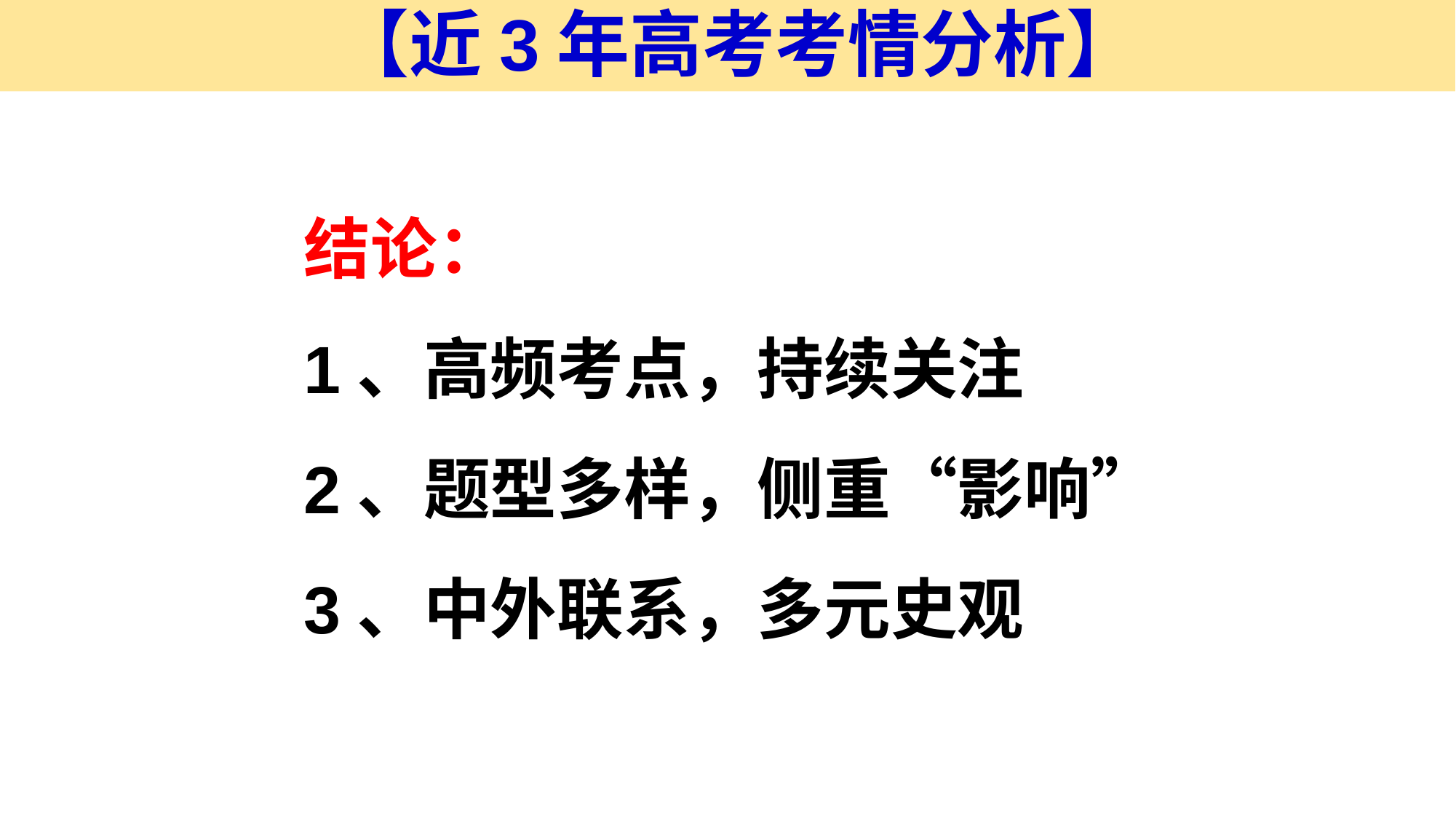

【近3年高考考情分析】
结论：
1、高频考点，持续关注
2、题型多样，侧重“影响”
3、中外联系，多元史观